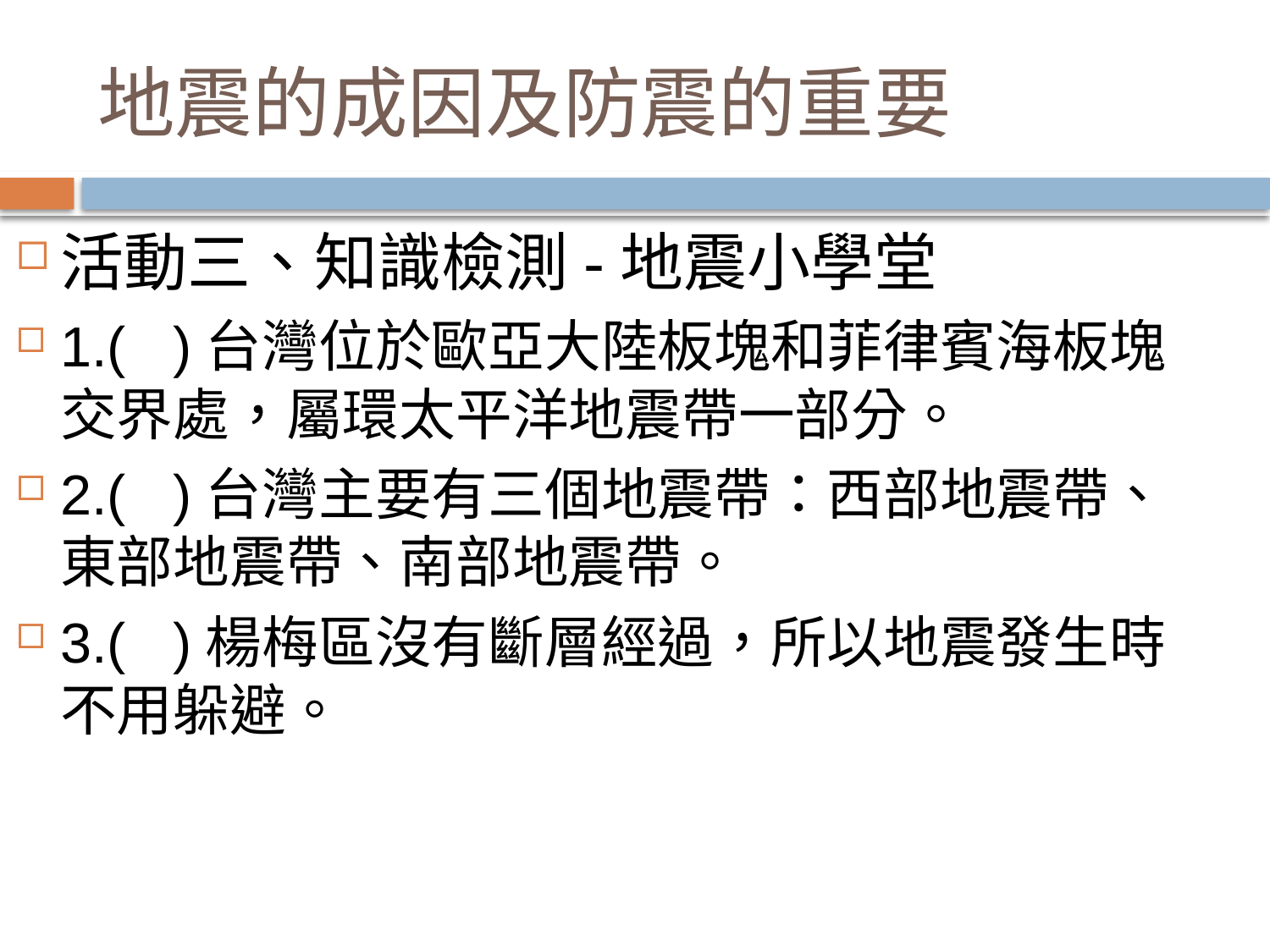

# 地震的成因及防震的重要
活動三、知識檢測-地震小學堂
1.(   )台灣位於歐亞大陸板塊和菲律賓海板塊交界處，屬環太平洋地震帶一部分。
2.(   )台灣主要有三個地震帶：西部地震帶、東部地震帶、南部地震帶。
3.(   )楊梅區沒有斷層經過，所以地震發生時不用躲避。